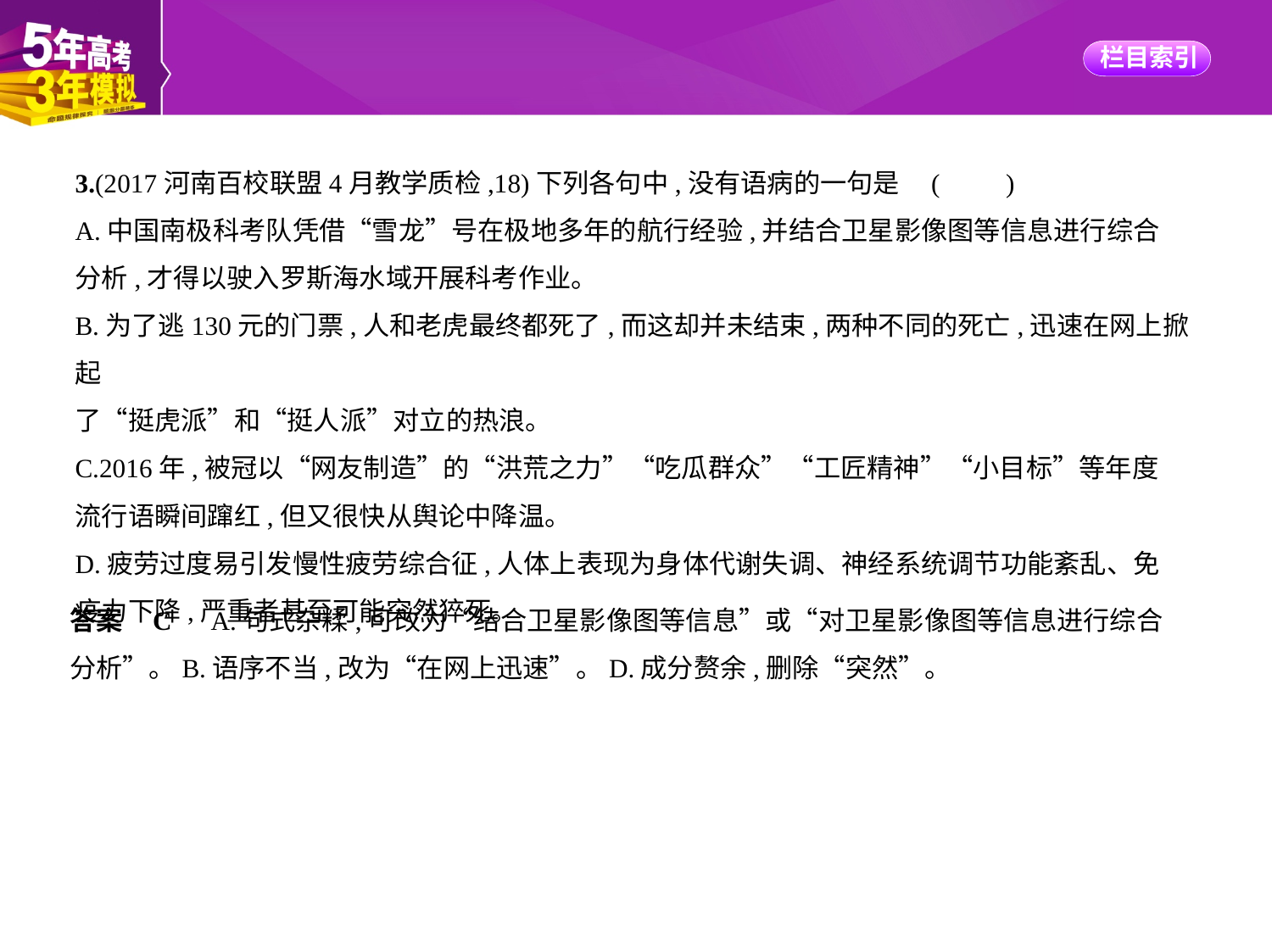

3.(2017河南百校联盟4月教学质检,18)下列各句中,没有语病的一句是 (　　)
A.中国南极科考队凭借“雪龙”号在极地多年的航行经验,并结合卫星影像图等信息进行综合
分析,才得以驶入罗斯海水域开展科考作业。
B.为了逃130元的门票,人和老虎最终都死了,而这却并未结束,两种不同的死亡,迅速在网上掀起
了“挺虎派”和“挺人派”对立的热浪。
C.2016年,被冠以“网友制造”的“洪荒之力”“吃瓜群众”“工匠精神”“小目标”等年度
流行语瞬间蹿红,但又很快从舆论中降温。
D.疲劳过度易引发慢性疲劳综合征,人体上表现为身体代谢失调、神经系统调节功能紊乱、免
疫力下降,严重者甚至可能突然猝死。
答案    C　A.句式杂糅,可改为“结合卫星影像图等信息”或“对卫星影像图等信息进行综合
分析”。B.语序不当,改为“在网上迅速”。D.成分赘余,删除“突然”。